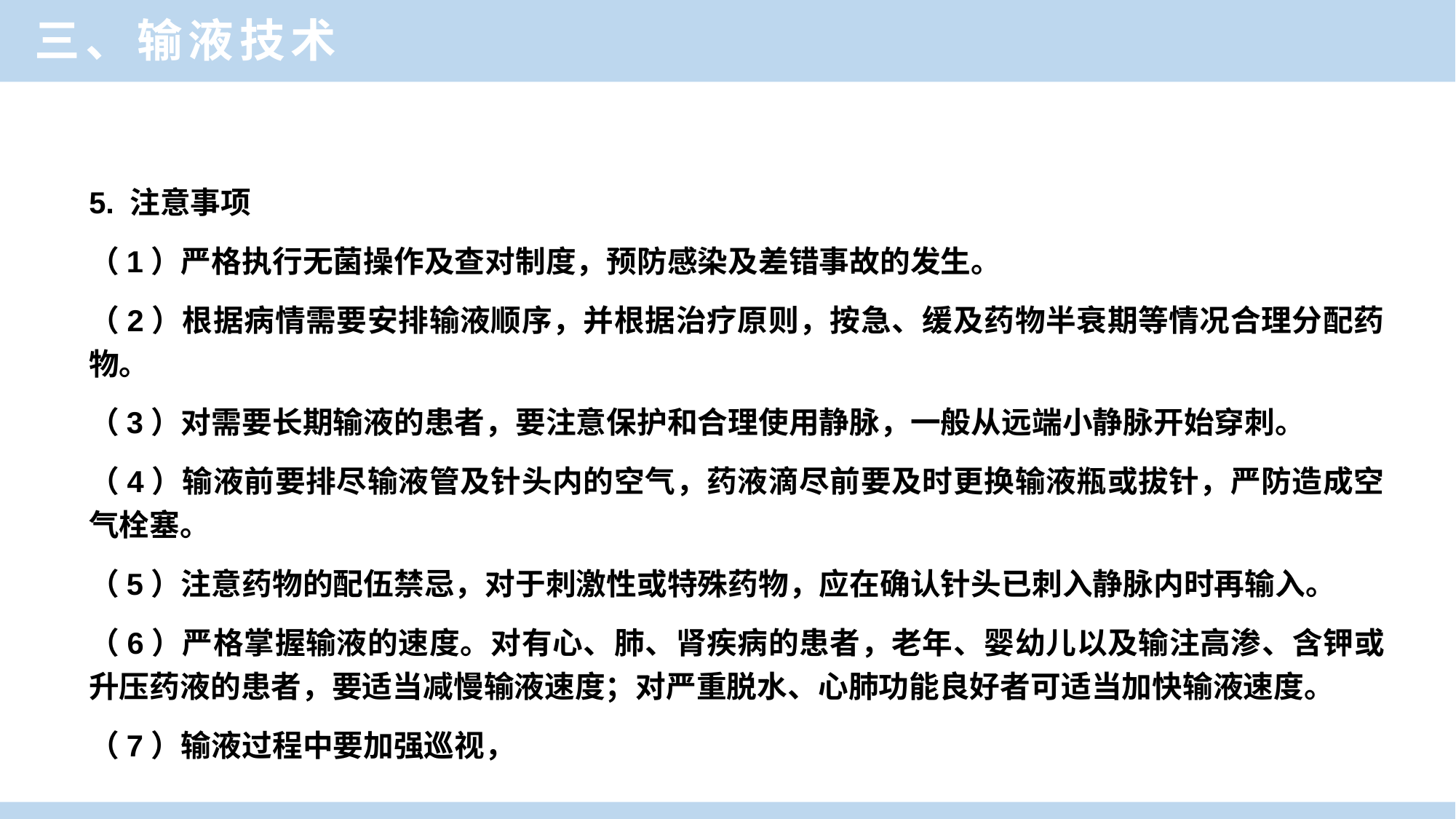

三、输液技术
5. 注意事项
（1）严格执行无菌操作及查对制度，预防感染及差错事故的发生。
（2）根据病情需要安排输液顺序，并根据治疗原则，按急、缓及药物半衰期等情况合理分配药物。
（3）对需要长期输液的患者，要注意保护和合理使用静脉，一般从远端小静脉开始穿刺。
（4）输液前要排尽输液管及针头内的空气，药液滴尽前要及时更换输液瓶或拔针，严防造成空气栓塞。
（5）注意药物的配伍禁忌，对于刺激性或特殊药物，应在确认针头已刺入静脉内时再输入。
（6）严格掌握输液的速度。对有心、肺、肾疾病的患者，老年、婴幼儿以及输注高渗、含钾或升压药液的患者，要适当减慢输液速度；对严重脱水、心肺功能良好者可适当加快输液速度。
（7）输液过程中要加强巡视，